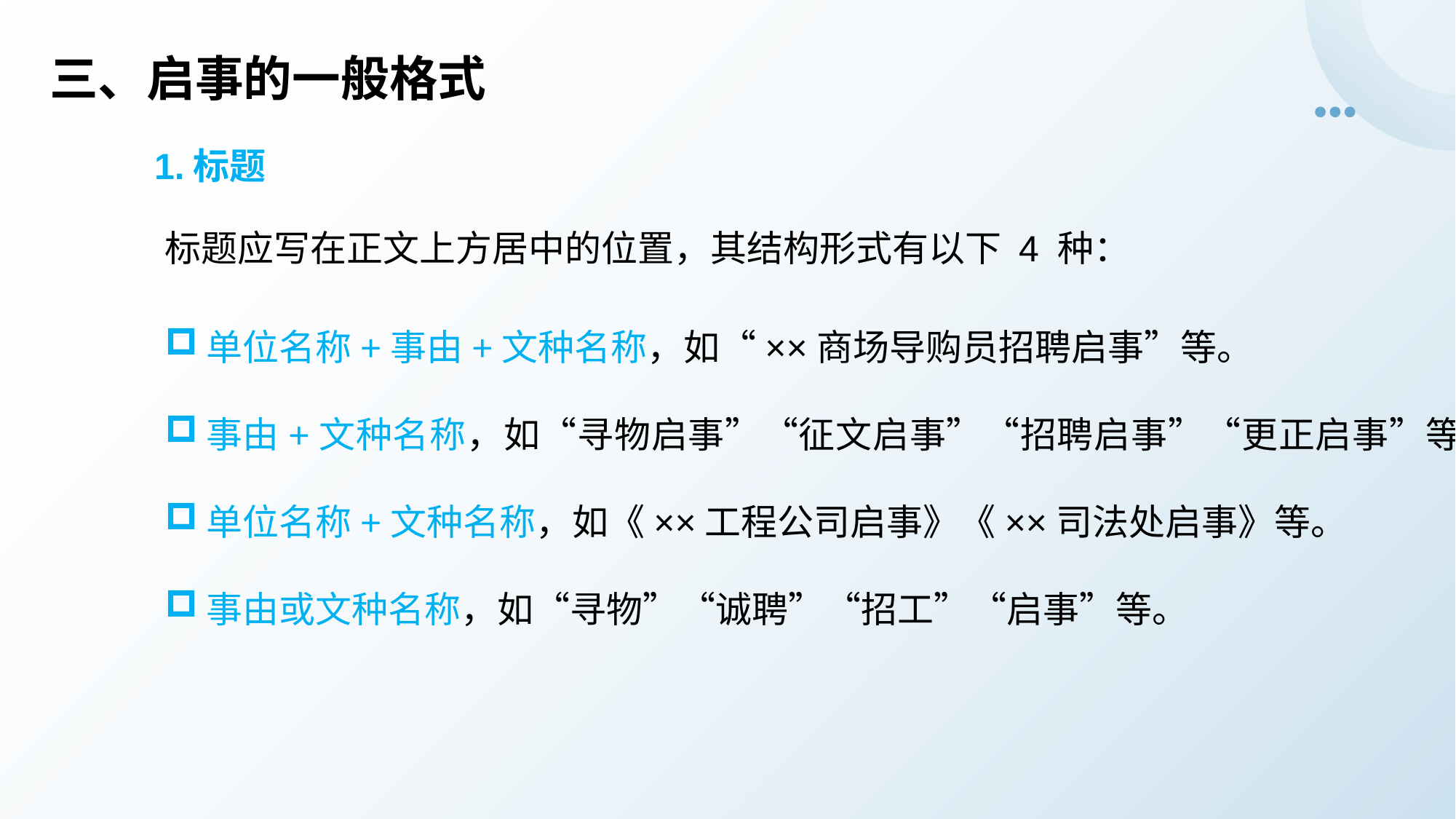

三、启事的一般格式
1.标题
标题应写在正文上方居中的位置，其结构形式有以下 4 种：
单位名称+事由+文种名称，如“××商场导购员招聘启事”等。
事由+文种名称，如“寻物启事”“征文启事”“招聘启事”“更正启事”等。
单位名称+文种名称，如《××工程公司启事》《××司法处启事》等。
事由或文种名称，如“寻物”“诚聘”“招工”“启事”等。